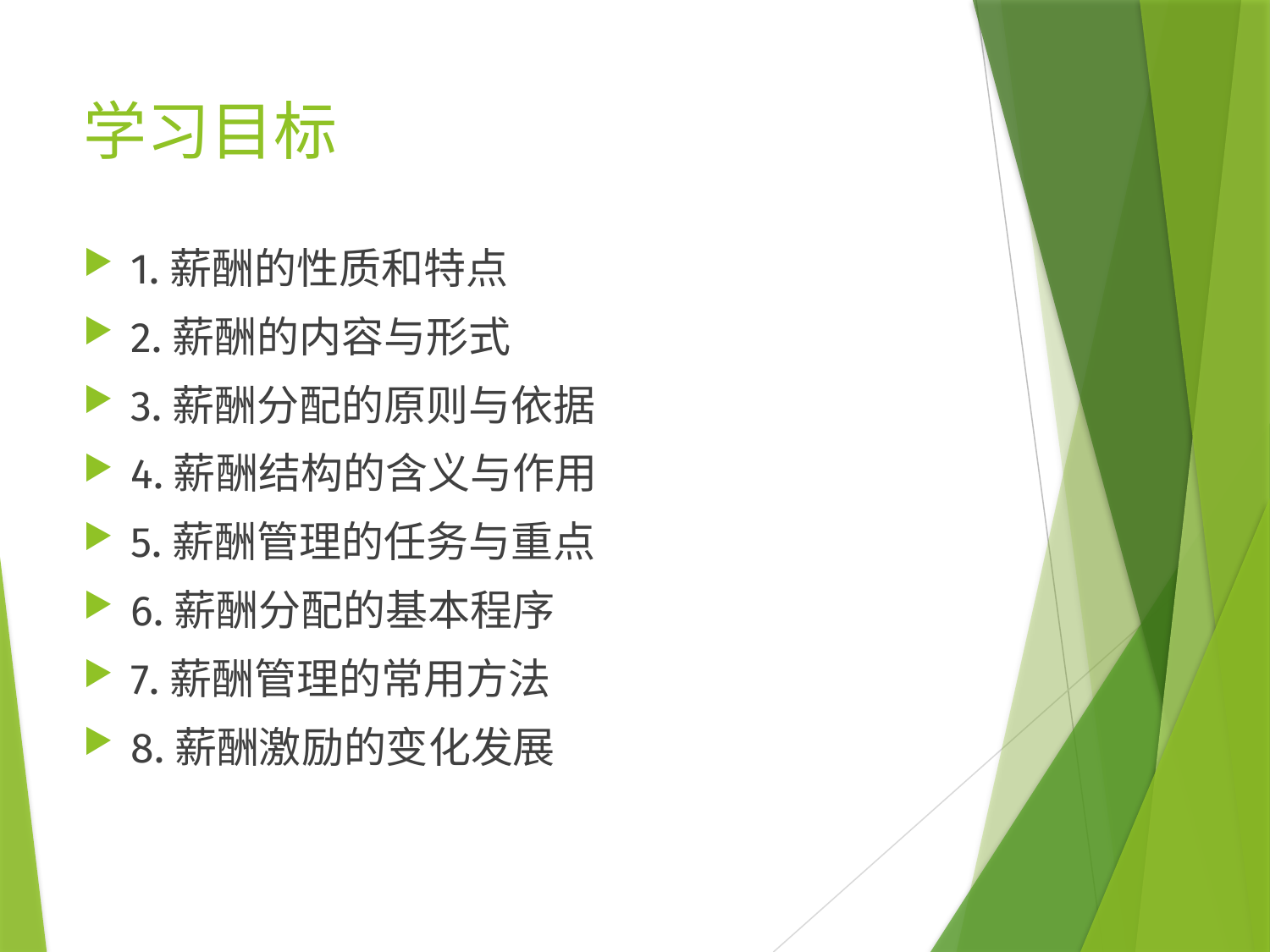

# 学习目标
1.薪酬的性质和特点
2.薪酬的内容与形式
3.薪酬分配的原则与依据
4.薪酬结构的含义与作用
5.薪酬管理的任务与重点
6.薪酬分配的基本程序
7.薪酬管理的常用方法
8.薪酬激励的变化发展